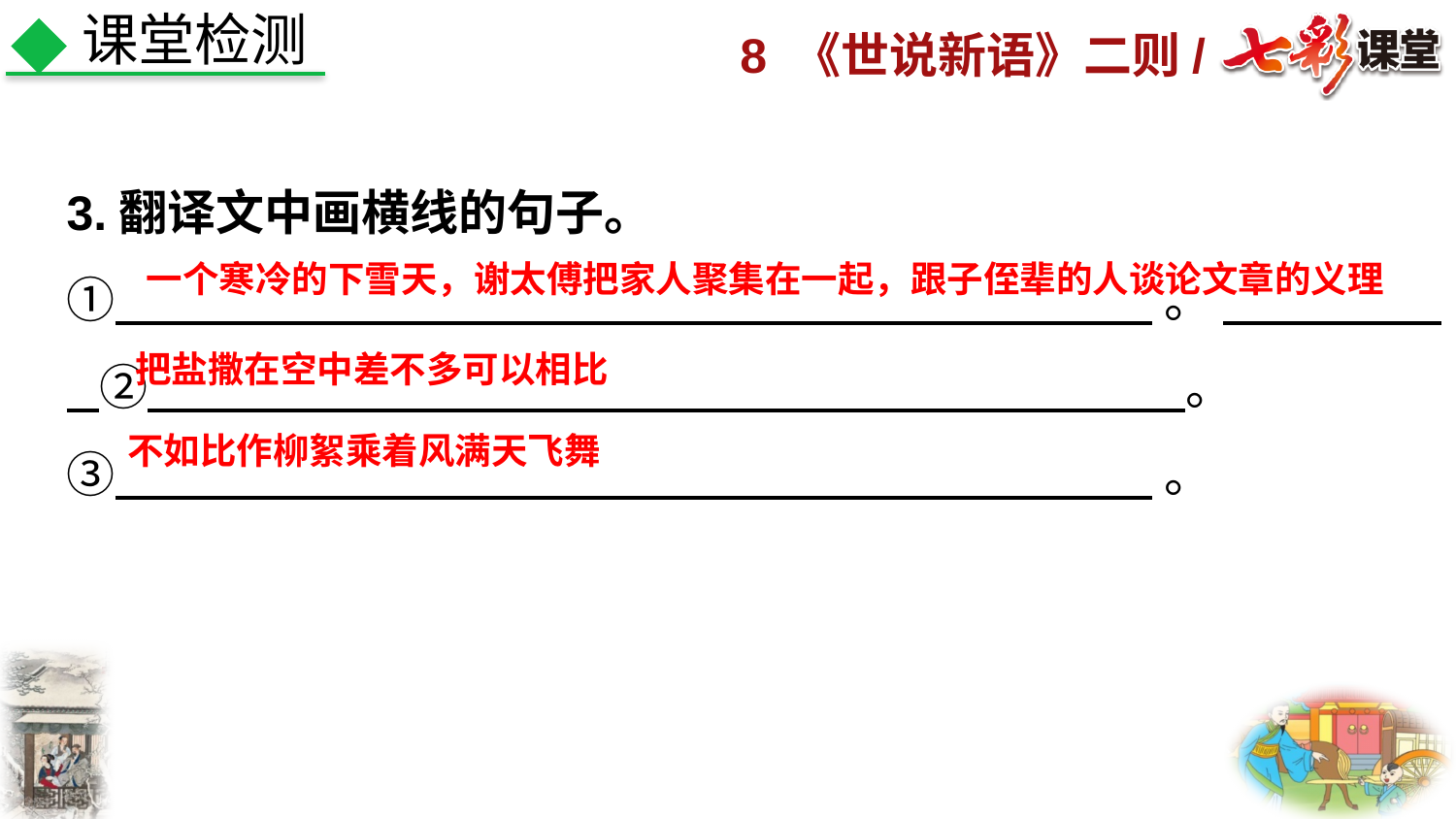

课堂检测

3.翻译文中画横线的句子。
①                                                                                               。                         ②                                                                                               。
③                                                                                               。
一个寒冷的下雪天，谢太傅把家人聚集在一起，跟子侄辈的人谈论文章的义理
把盐撒在空中差不多可以相比
不如比作柳絮乘着风满天飞舞